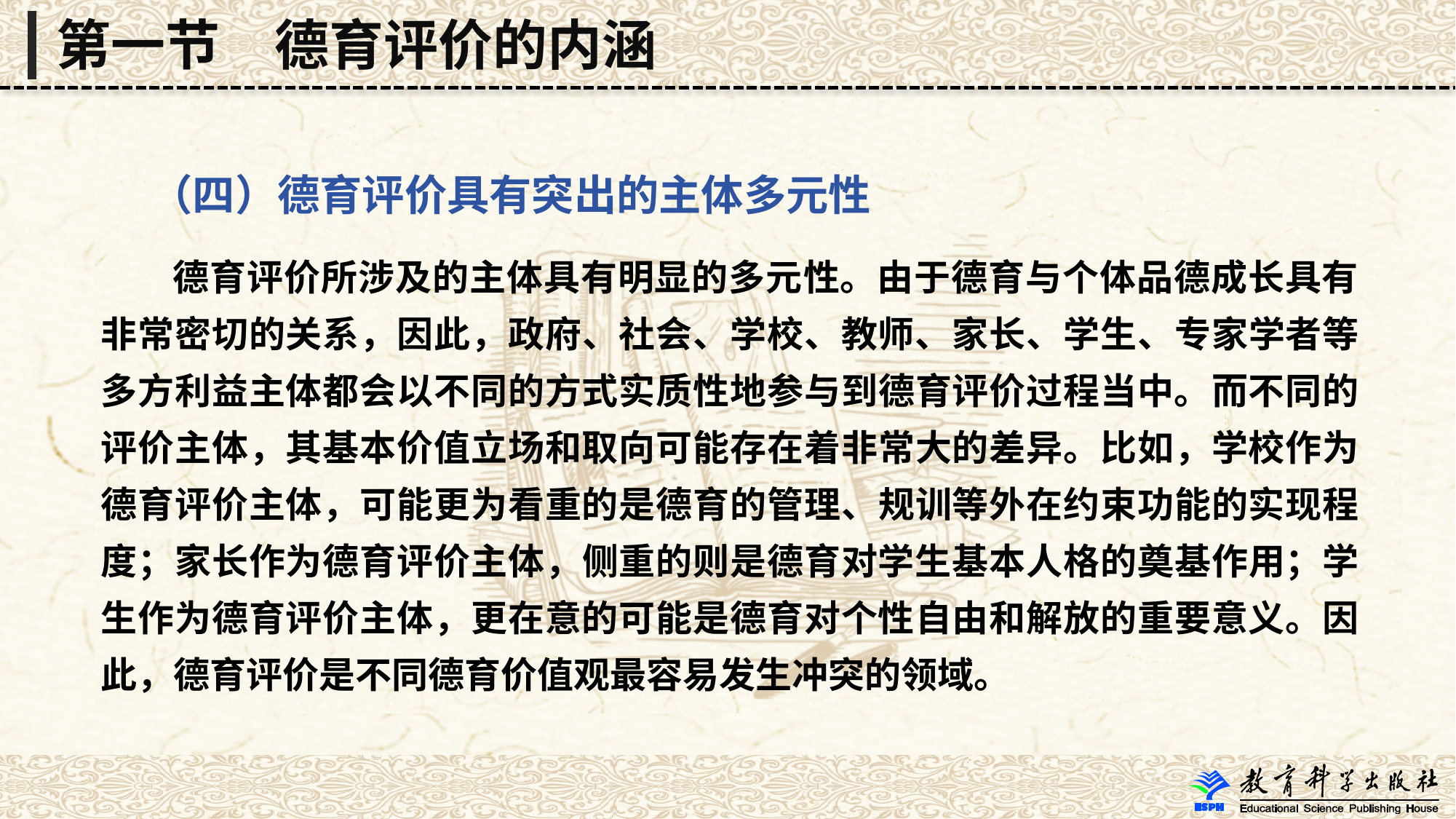

第一节　德育评价的内涵
     （四）德育评价具有突出的主体多元性

       德育评价所涉及的主体具有明显的多元性。由于德育与个体品德成长具有非常密切的关系，因此，政府、社会、学校、教师、家长、学生、专家学者等多方利益主体都会以不同的方式实质性地参与到德育评价过程当中。而不同的评价主体，其基本价值立场和取向可能存在着非常大的差异。比如，学校作为德育评价主体，可能更为看重的是德育的管理、规训等外在约束功能的实现程度；家长作为德育评价主体，侧重的则是德育对学生基本人格的奠基作用；学生作为德育评价主体，更在意的可能是德育对个性自由和解放的重要意义。因此，德育评价是不同德育价值观最容易发生冲突的领域。